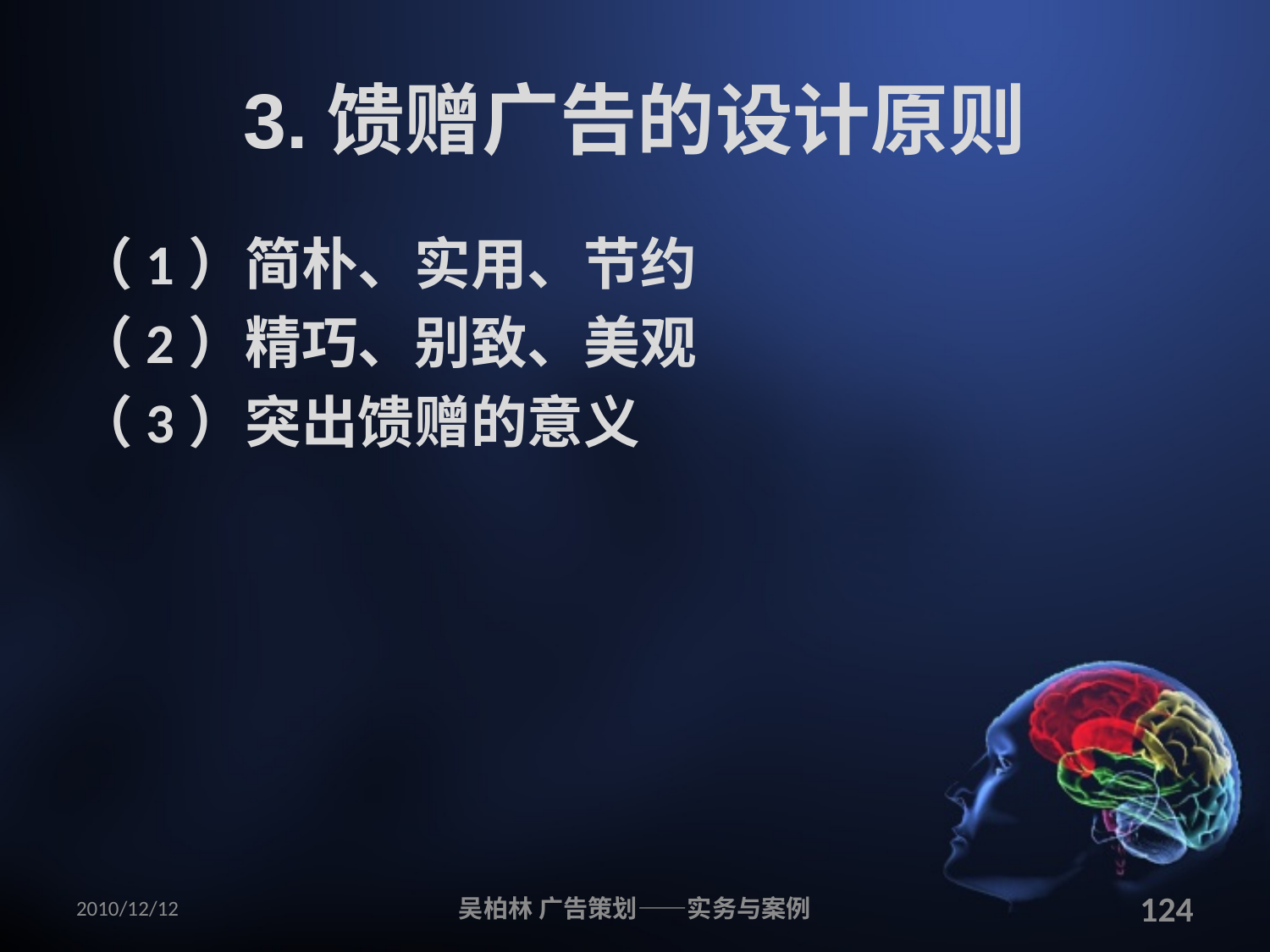

# 3.馈赠广告的设计原则
（1）简朴、实用、节约
（2）精巧、别致、美观
（3）突出馈赠的意义
2010/12/12
吴柏林 广告策划——实务与案例
124